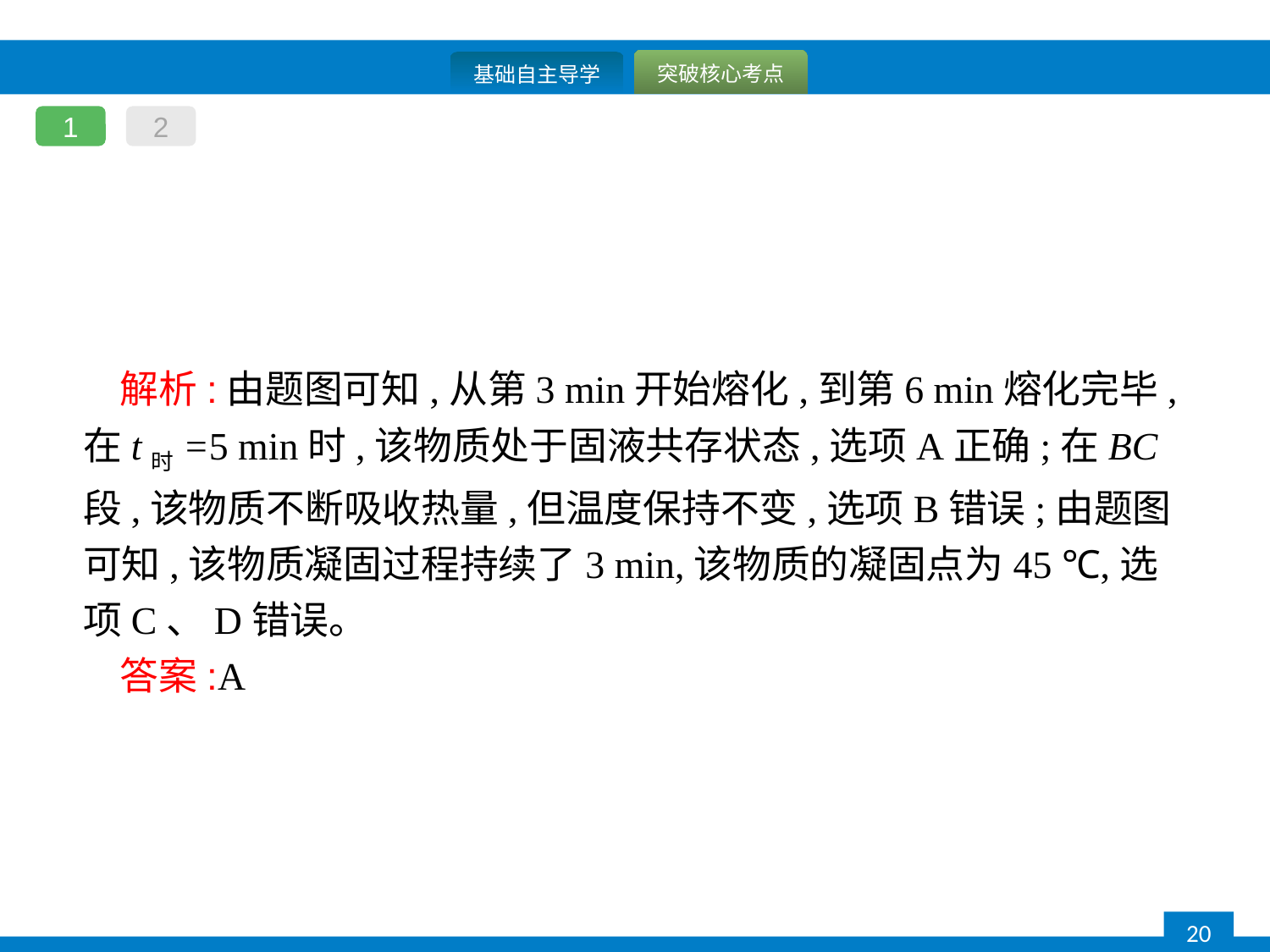

1
2
解析:由题图可知,从第3 min开始熔化,到第6 min熔化完毕,在t时=5 min时,该物质处于固液共存状态,选项A正确;在BC段,该物质不断吸收热量,但温度保持不变,选项B错误;由题图可知,该物质凝固过程持续了3 min,该物质的凝固点为45 ℃,选项C、D错误。
答案:A